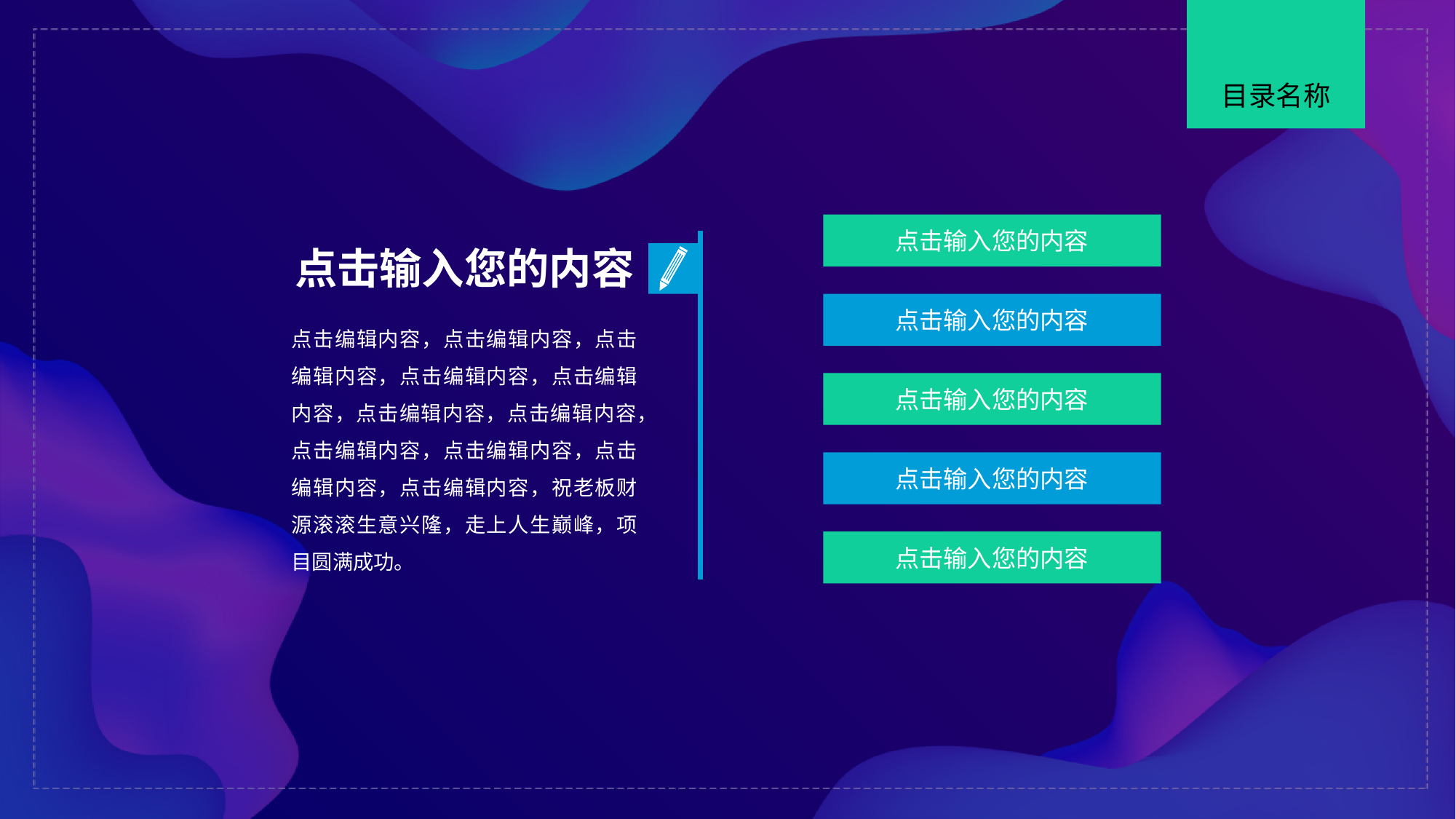

目录名称
点击输入您的内容
点击输入您的内容

点击输入您的内容
点击编辑内容，点击编辑内容，点击编辑内容，点击编辑内容，点击编辑内容，点击编辑内容，点击编辑内容，点击编辑内容，点击编辑内容，点击编辑内容，点击编辑内容，祝老板财源滚滚生意兴隆，走上人生巅峰，项目圆满成功。
点击输入您的内容
点击输入您的内容
点击输入您的内容